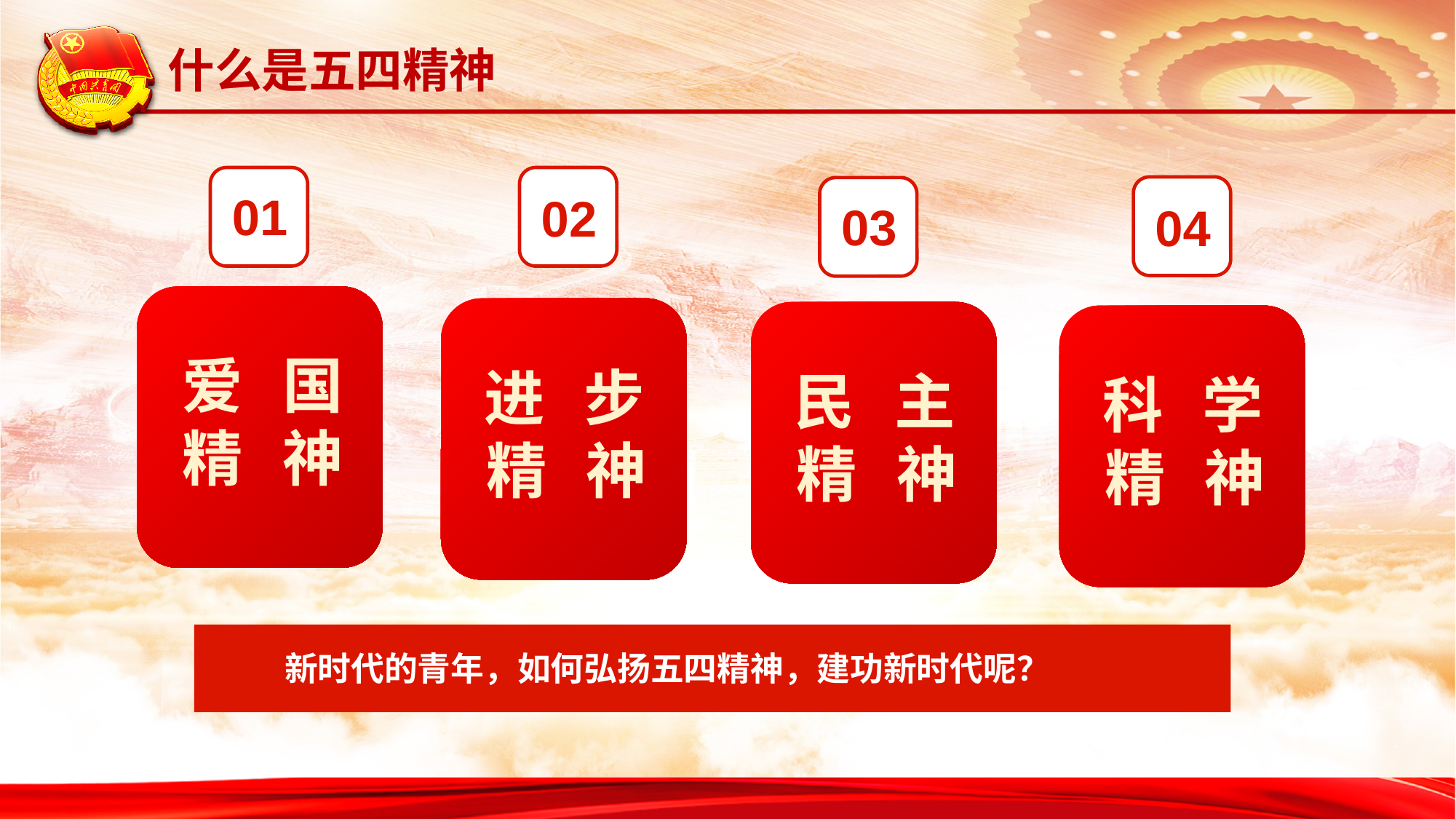

什么是五四精神

01

02

04

03

爱 国
精 神

进 步精 神

民 主精 神

科 学精 神

新时代的青年，如何弘扬五四精神，建功新时代呢？